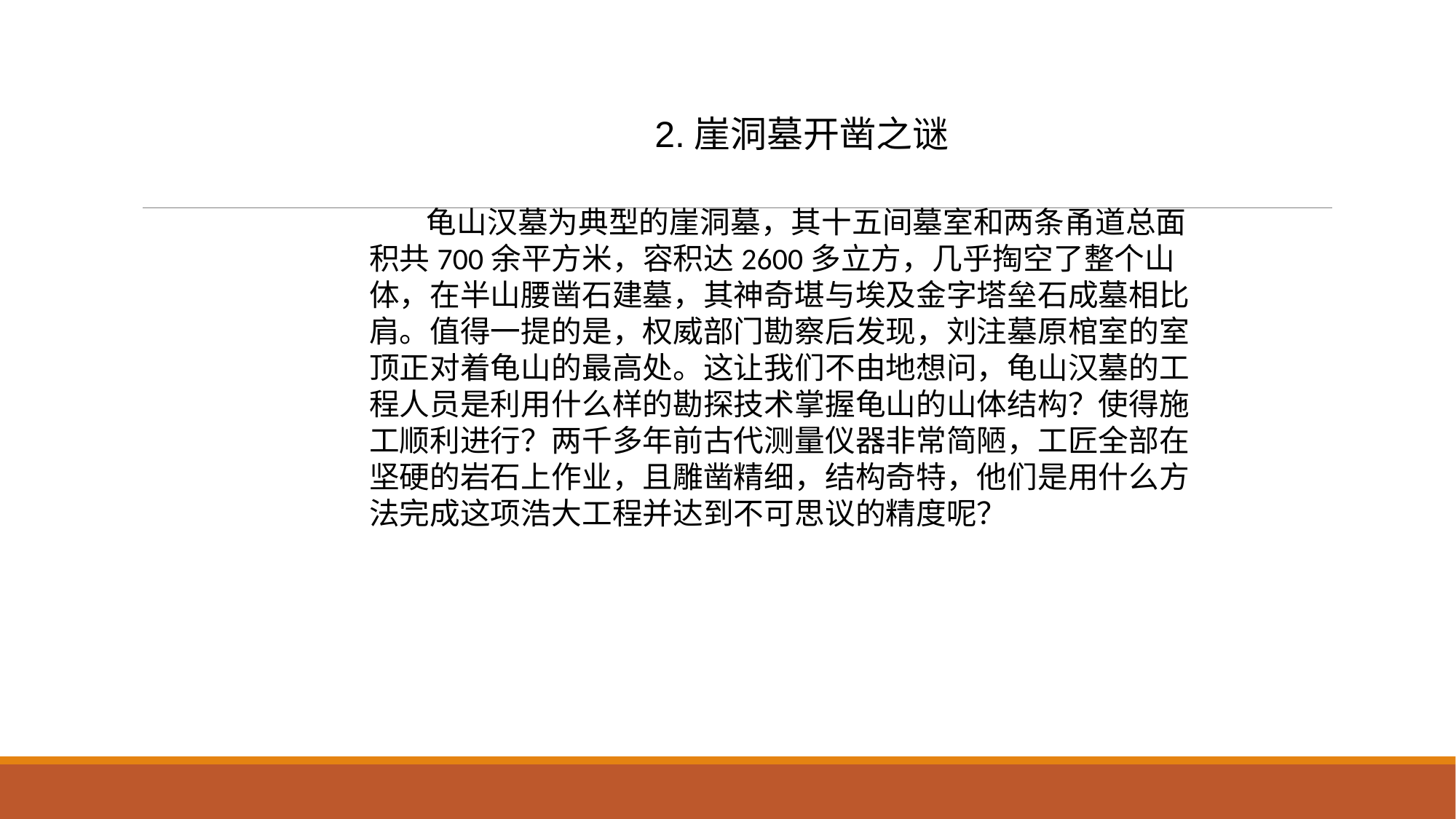

2.崖洞墓开凿之谜
　    龟山汉墓为典型的崖洞墓，其十五间墓室和两条甬道总面积共700余平方米，容积达2600多立方，几乎掏空了整个山体，在半山腰凿石建墓，其神奇堪与埃及金字塔垒石成墓相比肩。值得一提的是，权威部门勘察后发现，刘注墓原棺室的室顶正对着龟山的最高处。这让我们不由地想问，龟山汉墓的工程人员是利用什么样的勘探技术掌握龟山的山体结构？使得施工顺利进行？两千多年前古代测量仪器非常简陋，工匠全部在坚硬的岩石上作业，且雕凿精细，结构奇特，他们是用什么方法完成这项浩大工程并达到不可思议的精度呢？